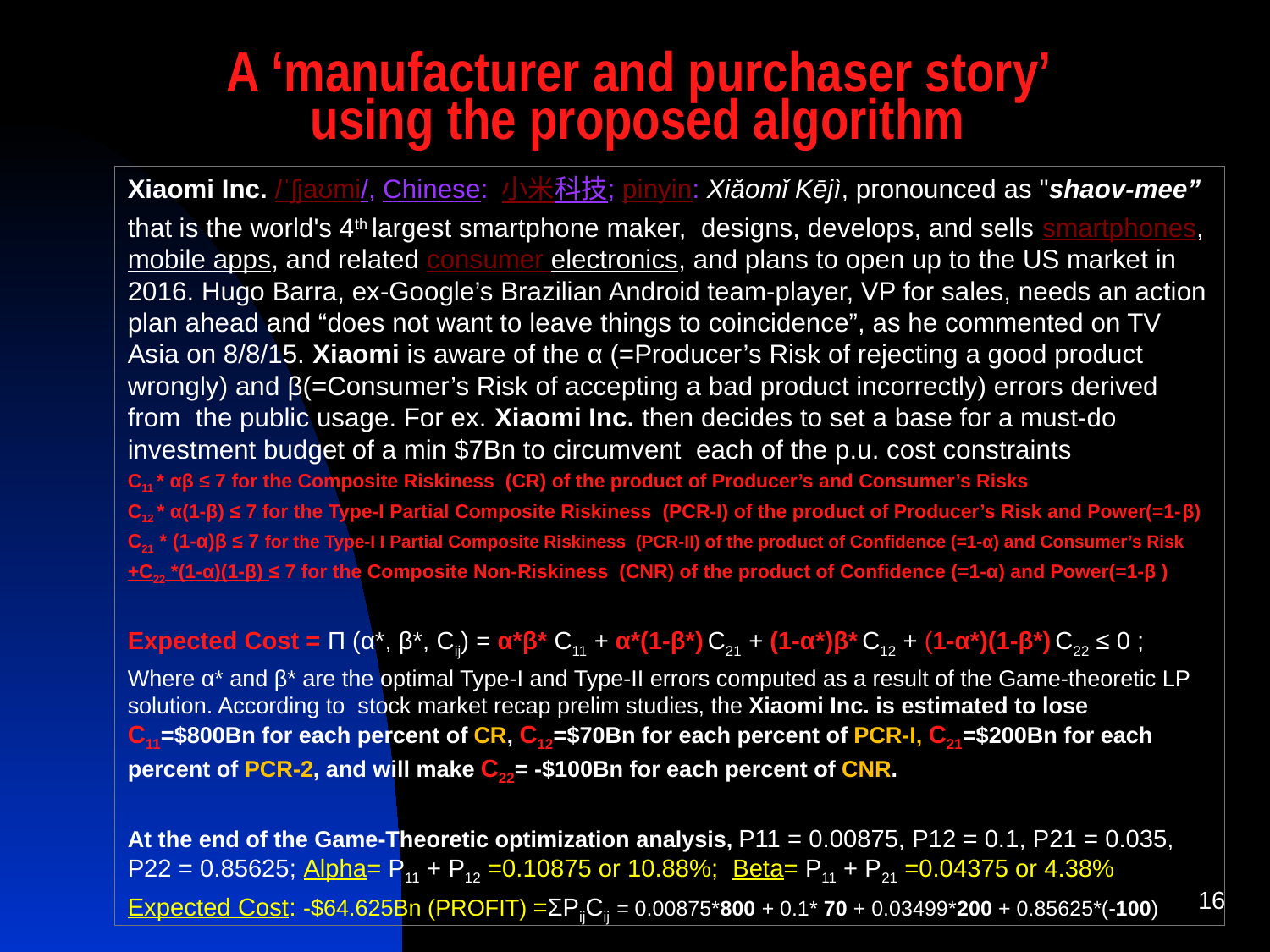

# A ‘manufacturer and purchaser story’ using the proposed algorithm
Xiaomi Inc. /ˈʃjaʊmi/, Chinese: 小米科技; pinyin: Xiǎomǐ Kējì, pronounced as "shaov-mee” that is the world's 4th largest smartphone maker,  designs, develops, and sells smartphones, mobile apps, and related consumer electronics, and plans to open up to the US market in 2016. Hugo Barra, ex-Google’s Brazilian Android team-player, VP for sales, needs an action plan ahead and “does not want to leave things to coincidence”, as he commented on TV Asia on 8/8/15. Xiaomi is aware of the α (=Producer’s Risk of rejecting a good product wrongly) and β(=Consumer’s Risk of accepting a bad product incorrectly) errors derived from  the public usage. For ex. Xiaomi Inc. then decides to set a base for a must-do investment budget of a min $7Bn to circumvent  each of the p.u. cost constraints
C11 * αβ ≤ 7 for the Composite Riskiness  (CR) of the product of Producer’s and Consumer’s Risks
C12 * α(1-β) ≤ 7 for the Type-I Partial Composite Riskiness  (PCR-I) of the product of Producer’s Risk and Power(=1-β)
C21 * (1-α)β ≤ 7 for the Type-I I Partial Composite Riskiness  (PCR-II) of the product of Confidence (=1-α) and Consumer’s Risk
+C22 *(1-α)(1-β) ≤ 7 for the Composite Non-Riskiness  (CNR) of the product of Confidence (=1-α) and Power(=1-β )

Expected Cost = Π (α*, β*, Cij) = α*β* C11 + α*(1-β*) C21 + (1-α*)β* C12 + (1-α*)(1-β*) C22 ≤ 0 ;
Where α* and β* are the optimal Type-I and Type-II errors computed as a result of the Game-theoretic LP solution. According to  stock market recap prelim studies, the Xiaomi Inc. is estimated to lose C11=$800Bn for each percent of CR, C12=$70Bn for each percent of PCR-I, C21=$200Bn for each percent of PCR-2, and will make C22= -$100Bn for each percent of CNR.

At the end of the Game-Theoretic optimization analysis, P11 = 0.00875, P12 = 0.1, P21 = 0.035, P22 = 0.85625; Alpha= P11 + P12 =0.10875 or 10.88%;  Beta= P11 + P21 =0.04375 or 4.38%
Expected Cost: -$64.625Bn (PROFIT) =ΣPijCij = 0.00875*800 + 0.1* 70 + 0.03499*200 + 0.85625*(-100)
16